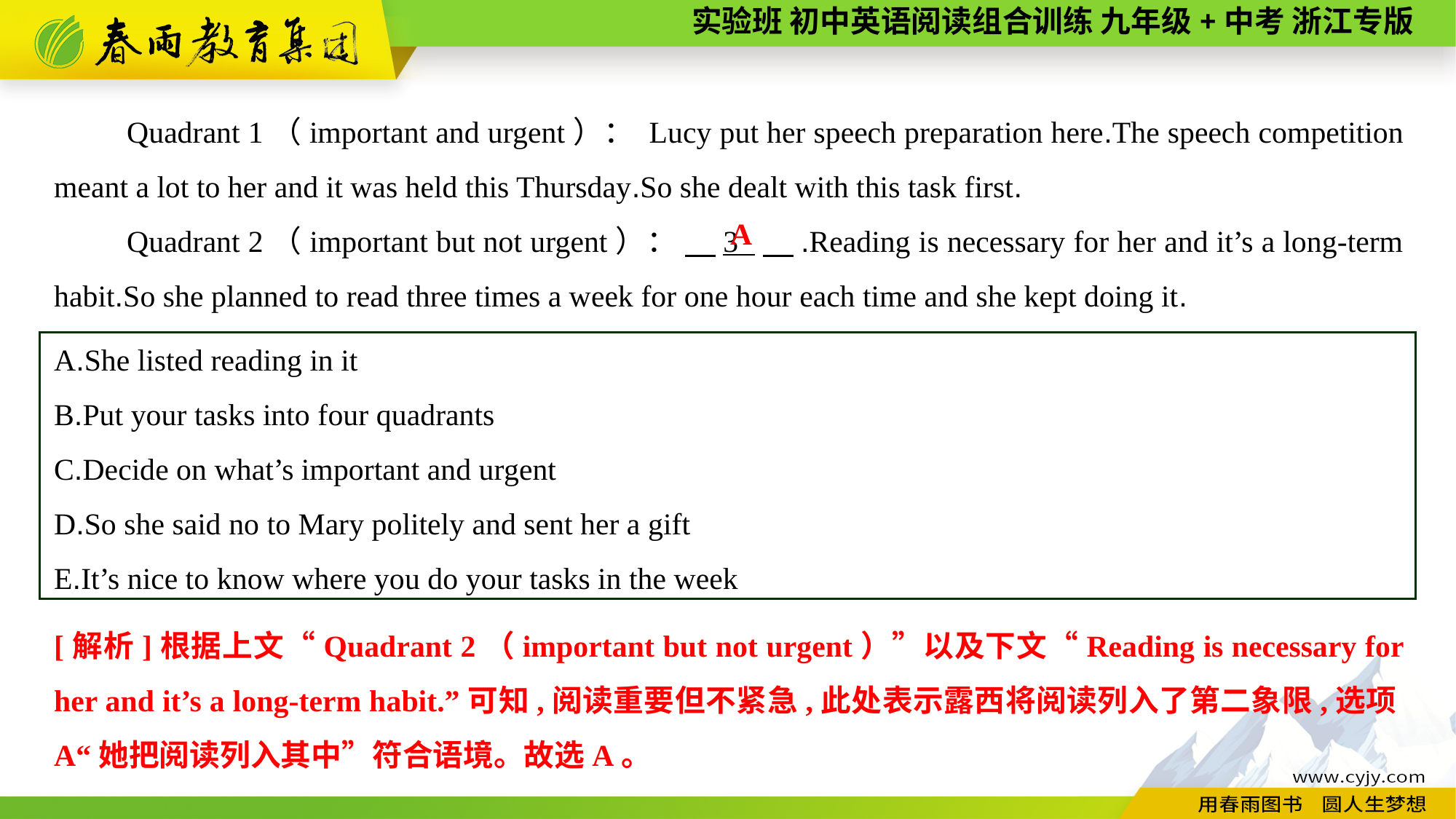

Quadrant 1（important and urgent）： Lucy put her speech preparation here.The speech competition meant a lot to her and it was held this Thursday.So she dealt with this task first.
Quadrant 2（important but not urgent）： 　3  　.Reading is necessary for her and it’s a long-term habit.So she planned to read three times a week for one hour each time and she kept doing it.
A
A.She listed reading in it
B.Put your tasks into four quadrants
C.Decide on what’s important and urgent
D.So she said no to Mary politely and sent her a gift
E.It’s nice to know where you do your tasks in the week

[解析]根据上文“Quadrant 2（important but not urgent）”以及下文“Reading is necessary for her and it’s a long-term habit.”可知,阅读重要但不紧急,此处表示露西将阅读列入了第二象限,选项A“她把阅读列入其中”符合语境。故选A。